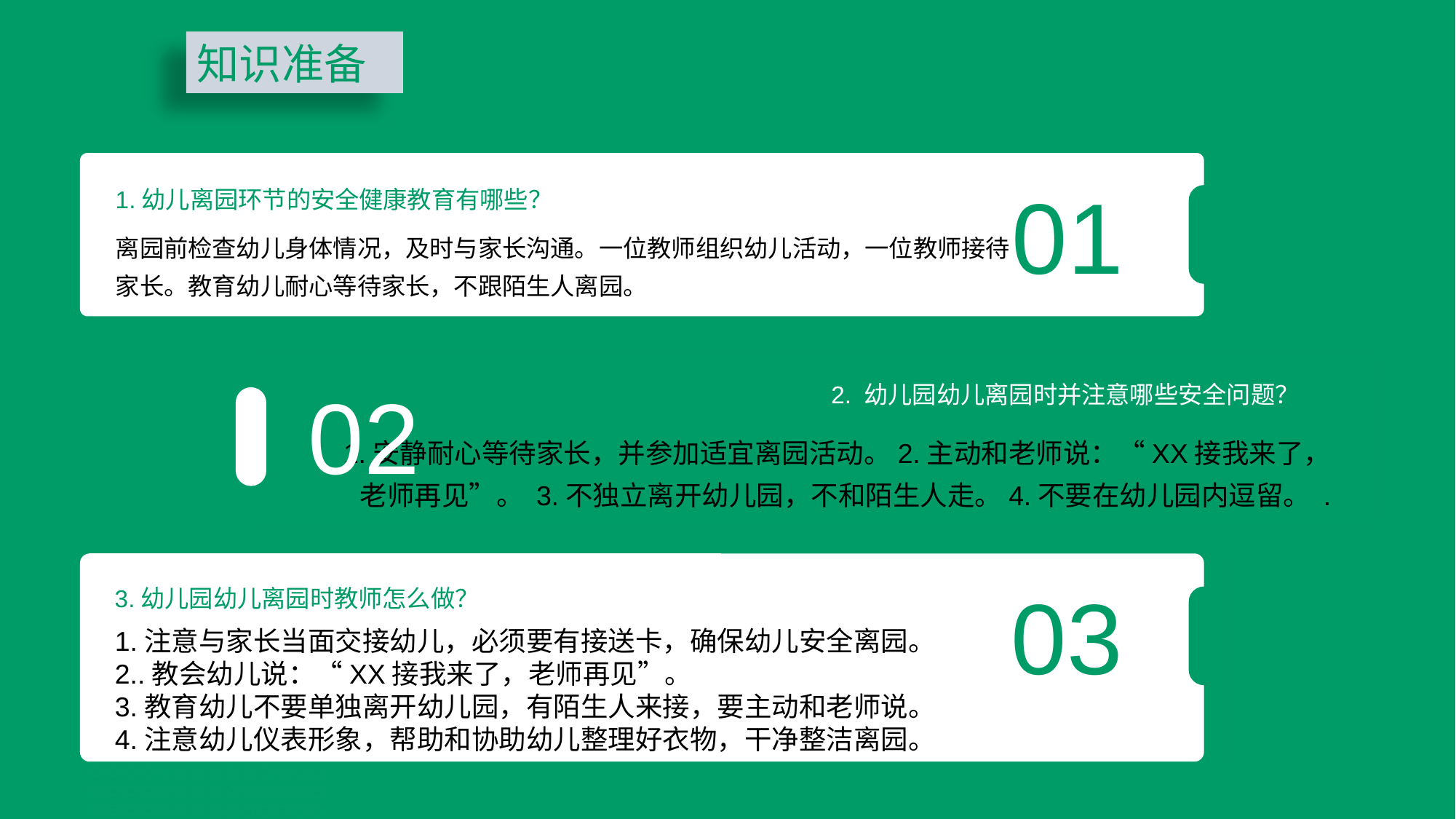

知识准备

01
1.幼儿离园环节的安全健康教育有哪些？

离园前检查幼儿身体情况，及时与家长沟通。一位教师组织幼儿活动，一位教师接待家长。教育幼儿耐心等待家长，不跟陌生人离园。

02
2. 幼儿园幼儿离园时并注意哪些安全问题？

1.安静耐心等待家长，并参加适宜离园活动。2.主动和老师说：“XX接我来了，老师再见”。 3.不独立离开幼儿园，不和陌生人走。4.不要在幼儿园内逗留。 .

03
3.幼儿园幼儿离园时教师怎么做？

1.注意与家长当面交接幼儿，必须要有接送卡，确保幼儿安全离园。
2..教会幼儿说：“XX接我来了，老师再见”。
3.教育幼儿不要单独离开幼儿园，有陌生人来接，要主动和老师说。
4.注意幼儿仪表形象，帮助和协助幼儿整理好衣物，干净整洁离园。